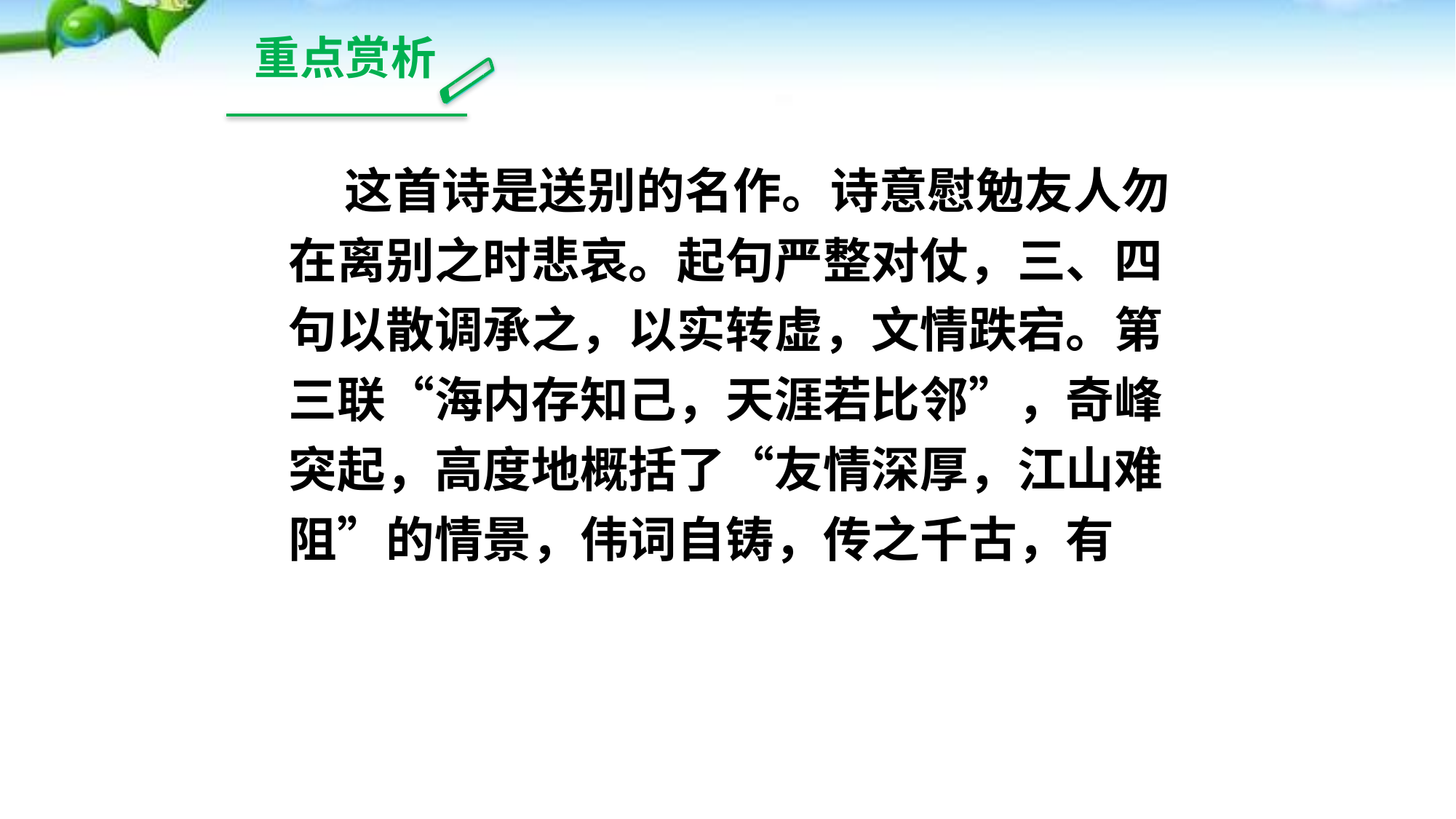

重点赏析

    这首诗是送别的名作。诗意慰勉友人勿在离别之时悲哀。起句严整对仗，三、四句以散调承之，以实转虚，文情跌宕。第三联“海内存知己，天涯若比邻”，奇峰突起，高度地概括了“友情深厚，江山难阻”的情景，伟词自铸，传之千古，有